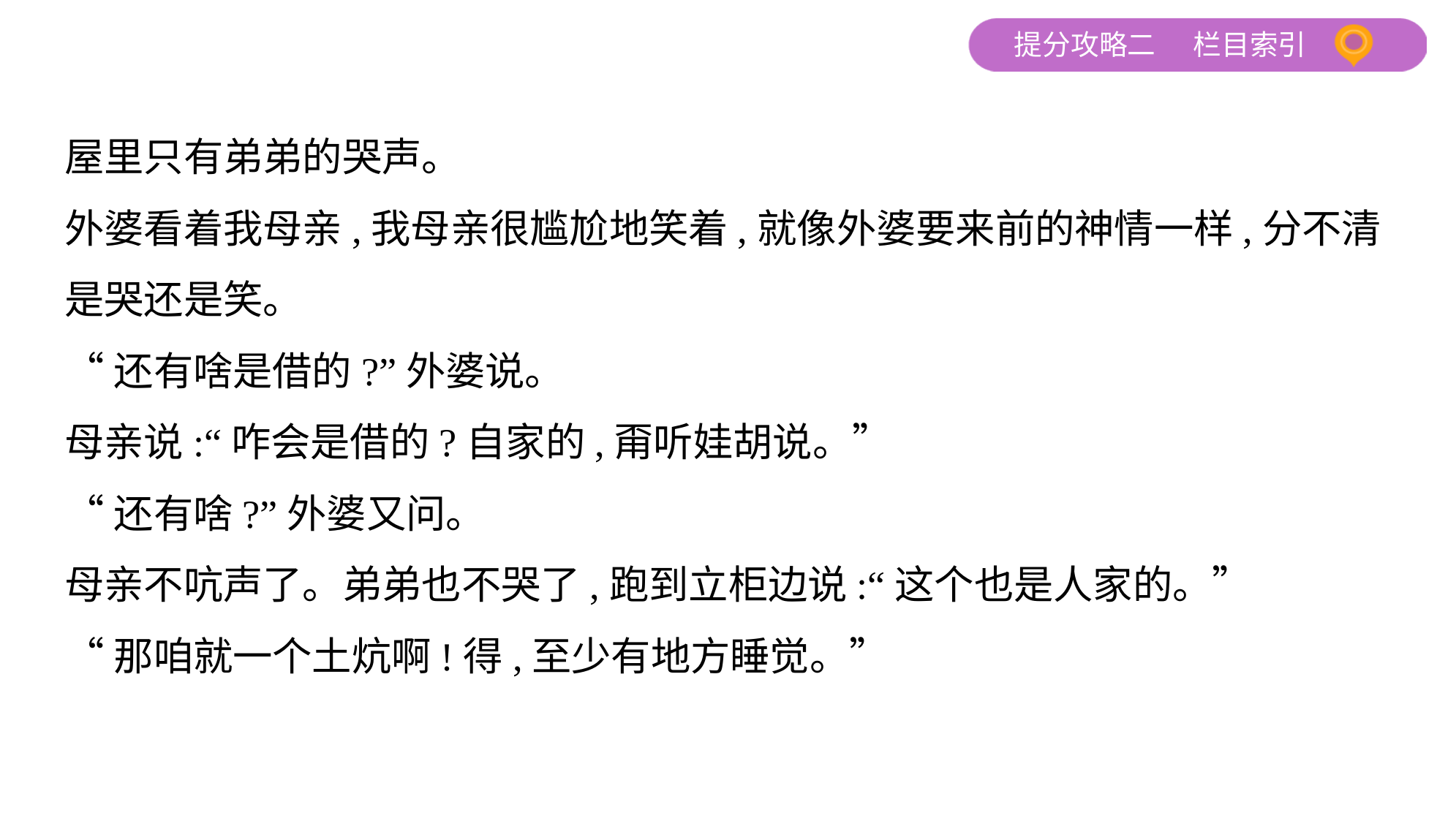

屋里只有弟弟的哭声。
外婆看着我母亲,我母亲很尴尬地笑着,就像外婆要来前的神情一样,分不清
是哭还是笑。
“还有啥是借的?”外婆说。
母亲说:“咋会是借的?自家的,甭听娃胡说。”
“还有啥?”外婆又问。
母亲不吭声了。弟弟也不哭了,跑到立柜边说:“这个也是人家的。”
“那咱就一个土炕啊!得,至少有地方睡觉。”